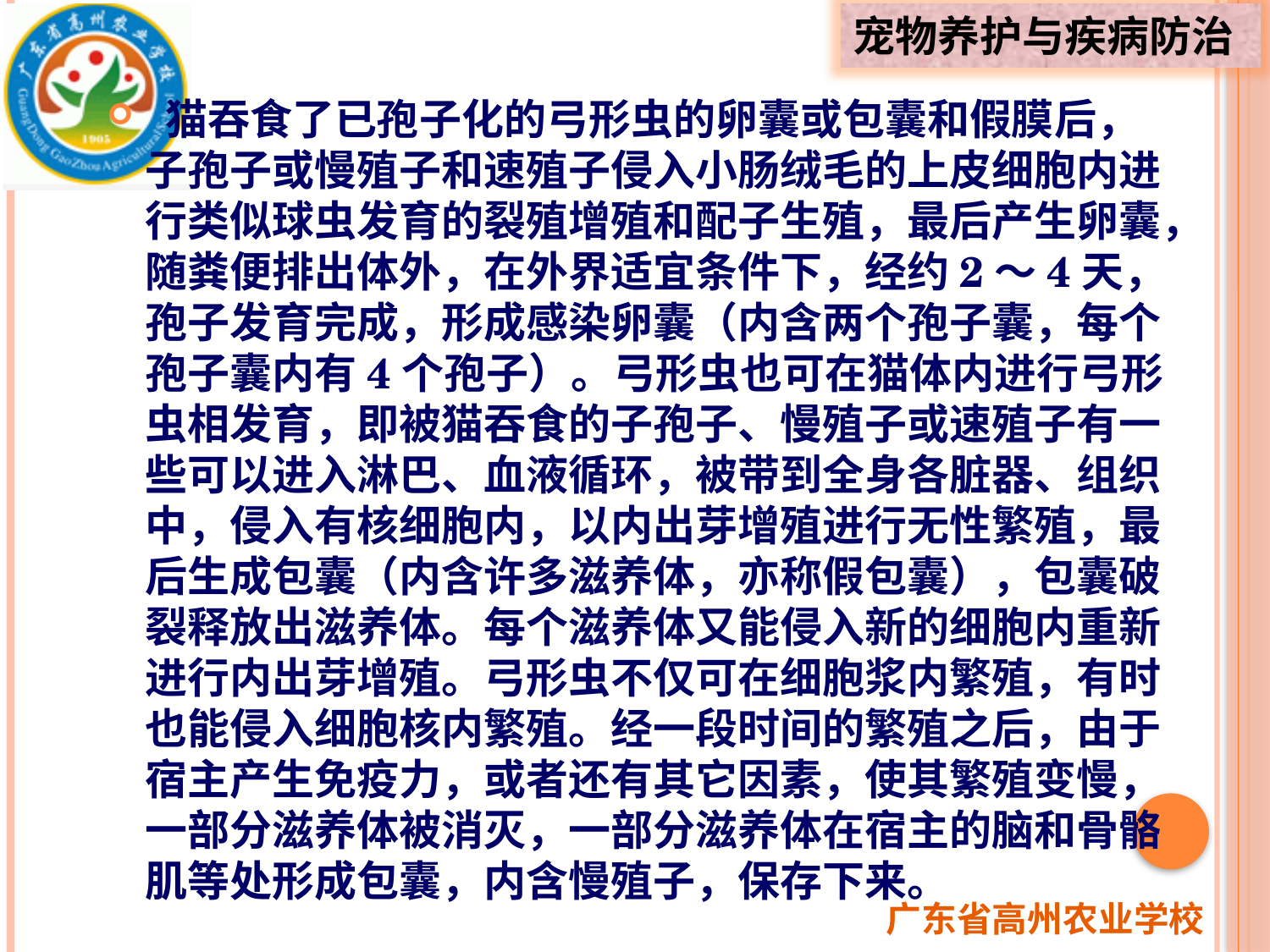

猫吞食了已孢子化的弓形虫的卵囊或包囊和假膜后，子孢子或慢殖子和速殖子侵入小肠绒毛的上皮细胞内进行类似球虫发育的裂殖增殖和配子生殖，最后产生卵囊，随粪便排出体外，在外界适宜条件下，经约2～4天，孢子发育完成，形成感染卵囊（内含两个孢子囊，每个孢子囊内有4个孢子）。弓形虫也可在猫体内进行弓形虫相发育，即被猫吞食的子孢子、慢殖子或速殖子有一些可以进入淋巴、血液循环，被带到全身各脏器、组织中，侵入有核细胞内，以内出芽增殖进行无性繁殖，最后生成包囊（内含许多滋养体，亦称假包囊），包囊破裂释放出滋养体。每个滋养体又能侵入新的细胞内重新进行内出芽增殖。弓形虫不仅可在细胞浆内繁殖，有时也能侵入细胞核内繁殖。经一段时间的繁殖之后，由于宿主产生免疫力，或者还有其它因素，使其繁殖变慢，一部分滋养体被消灭，一部分滋养体在宿主的脑和骨骼肌等处形成包囊，内含慢殖子，保存下来。